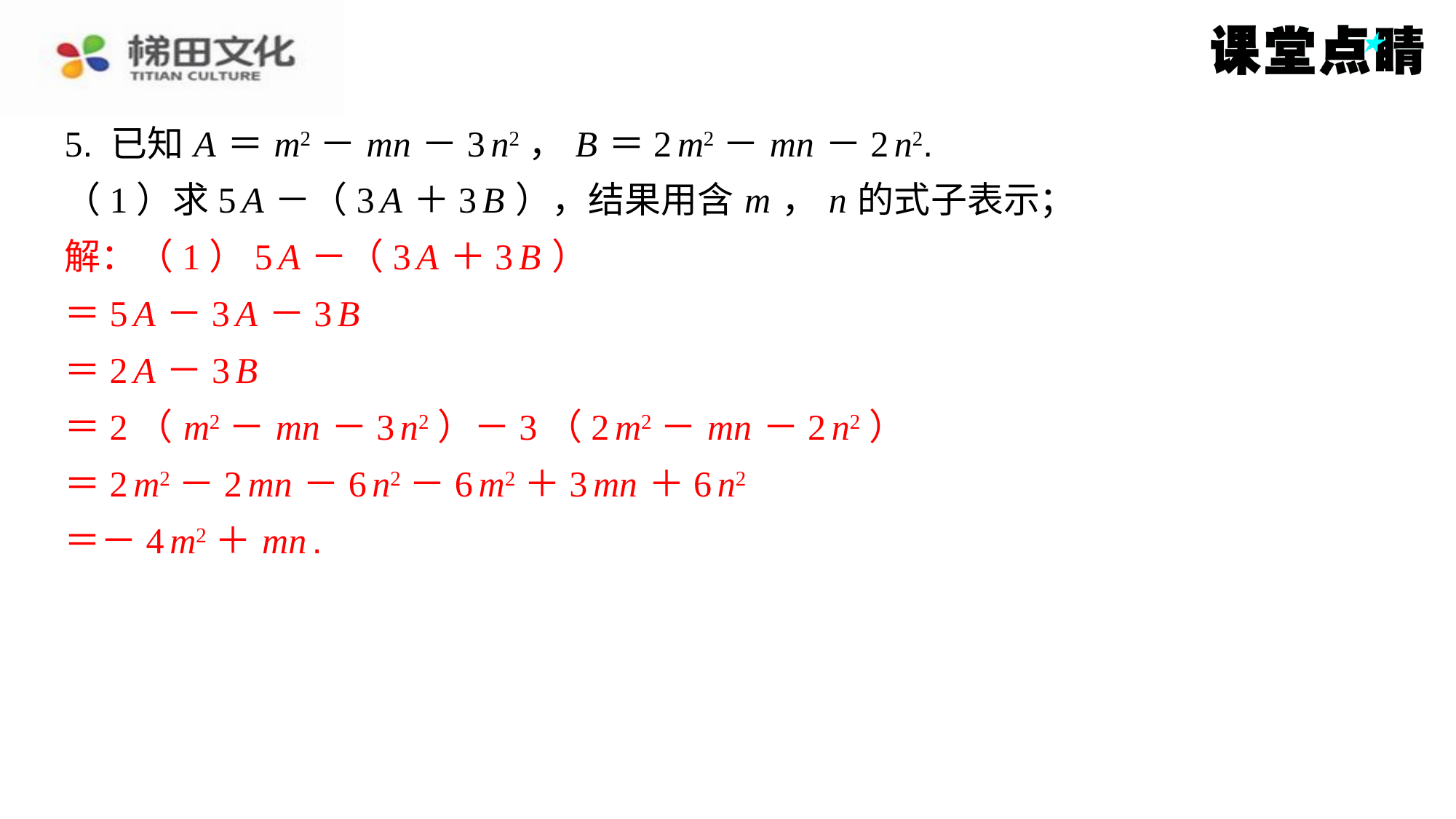

5. 已知 A ＝ m2－ mn －3 n2， B ＝2 m2－ mn －2 n2.
（1）求5 A －（3 A ＋3 B ），结果用含 m ， n 的式子表示；
解：（1）5 A －（3 A ＋3 B ）
＝5 A －3 A －3 B
＝2 A －3 B
＝2（ m2－ mn －3 n2）－3（2 m2－ mn －2 n2）
＝2 m2－2 mn －6 n2－6 m2＋3 mn ＋6 n2
＝－4 m2＋ mn .
解：（1）5 A －（3 A ＋3 B ）
＝5 A －3 A －3 B
＝2 A －3 B
＝2（ m2－ mn －3 n2）－3（2 m2－ mn －2 n2）
＝2 m2－2 mn －6 n2－6 m2＋3 mn ＋6 n2
＝－4 m2＋ mn .